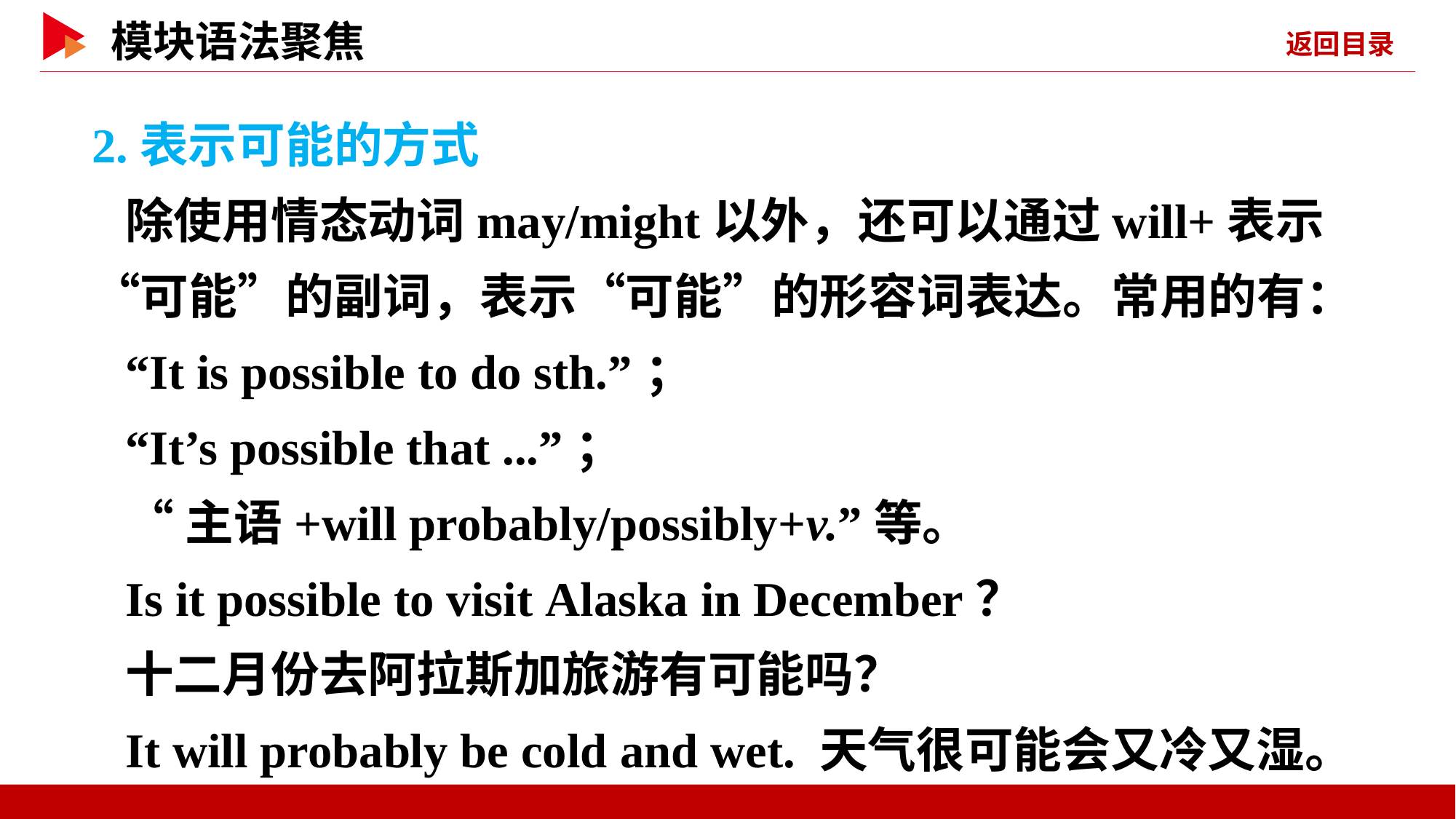

2.表示可能的方式
除使用情态动词may/might以外，还可以通过will+表示“可能”的副词，表示“可能”的形容词表达。常用的有：
“It is possible to do sth.”；
“It’s possible that ...”；
“主语+will probably/possibly+v.”等。
Is it possible to visit Alaska in December？
十二月份去阿拉斯加旅游有可能吗？
It will probably be cold and wet. 天气很可能会又冷又湿。